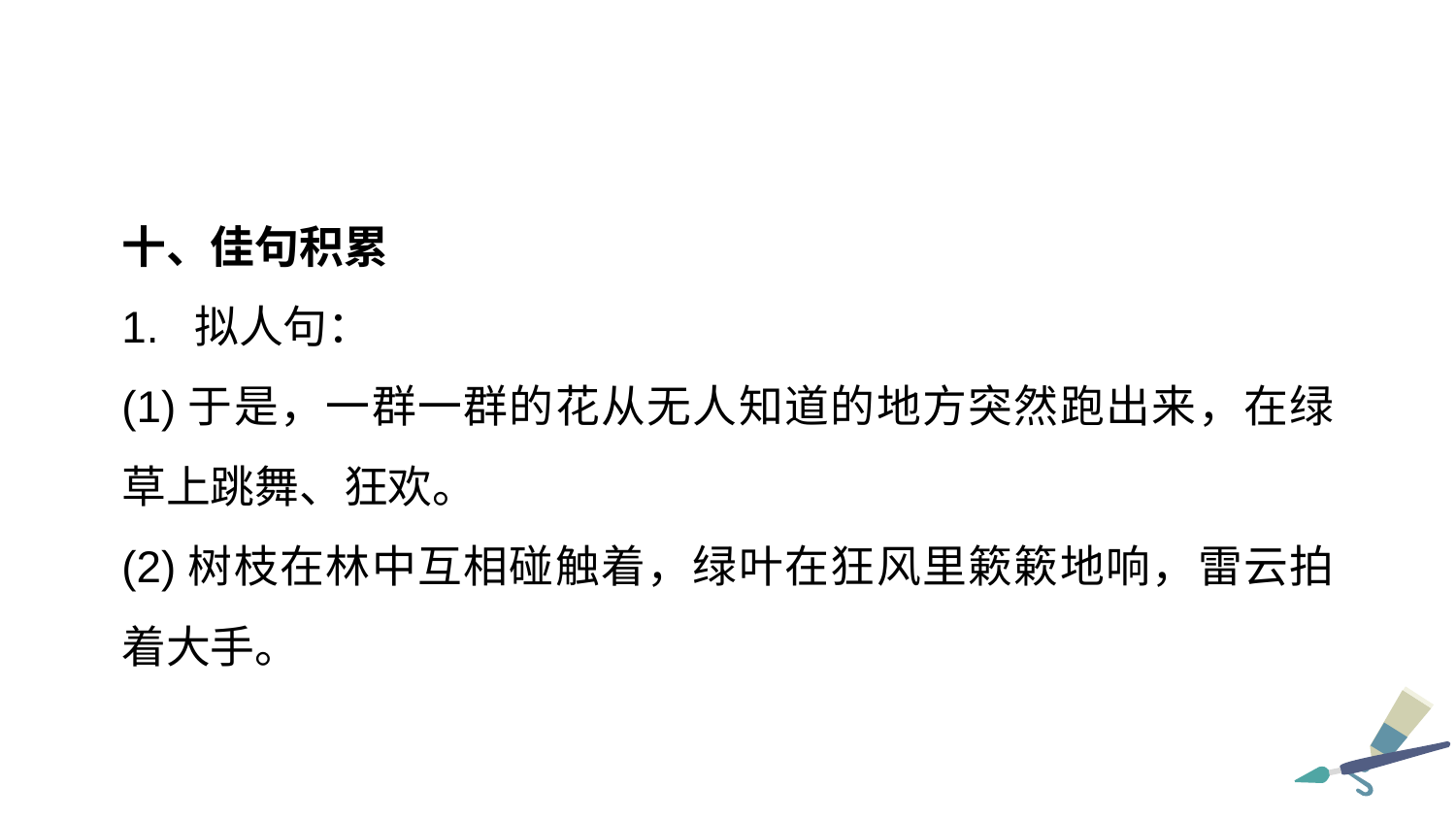

十、佳句积累
拟人句：
(1)于是，一群一群的花从无人知道的地方突然跑出来，在绿草上跳舞、狂欢。
(2)树枝在林中互相碰触着，绿叶在狂风里簌簌地响，雷云拍着大手。